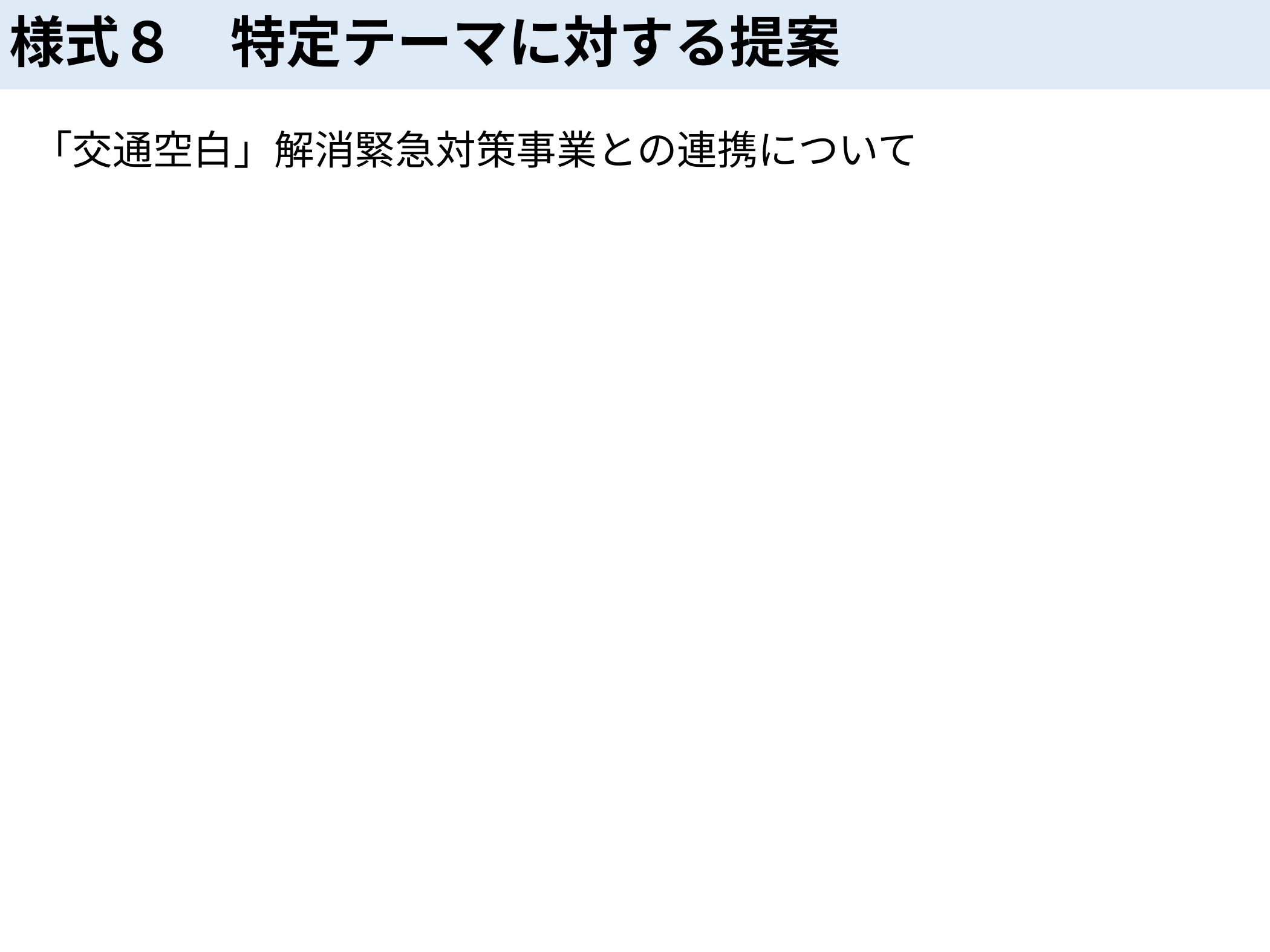

様式８　特定テーマに対する提案
「交通空白」解消緊急対策事業との連携について